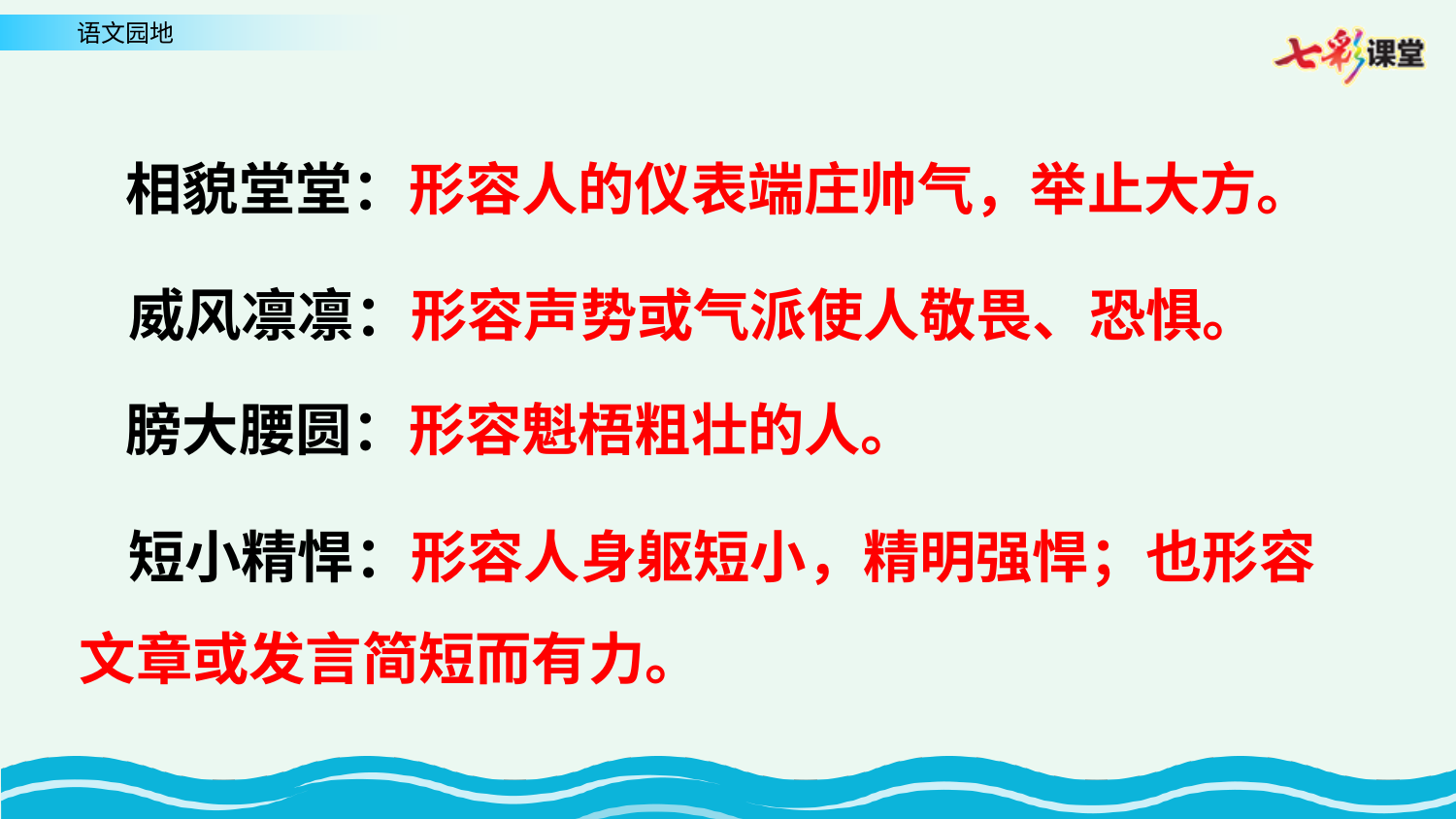

相貌堂堂：形容人的仪表端庄帅气，举止大方。
威风凛凛：形容声势或气派使人敬畏、恐惧。
膀大腰圆：形容魁梧粗壮的人。
短小精悍：形容人身躯短小，精明强悍；也形容文章或发言简短而有力。